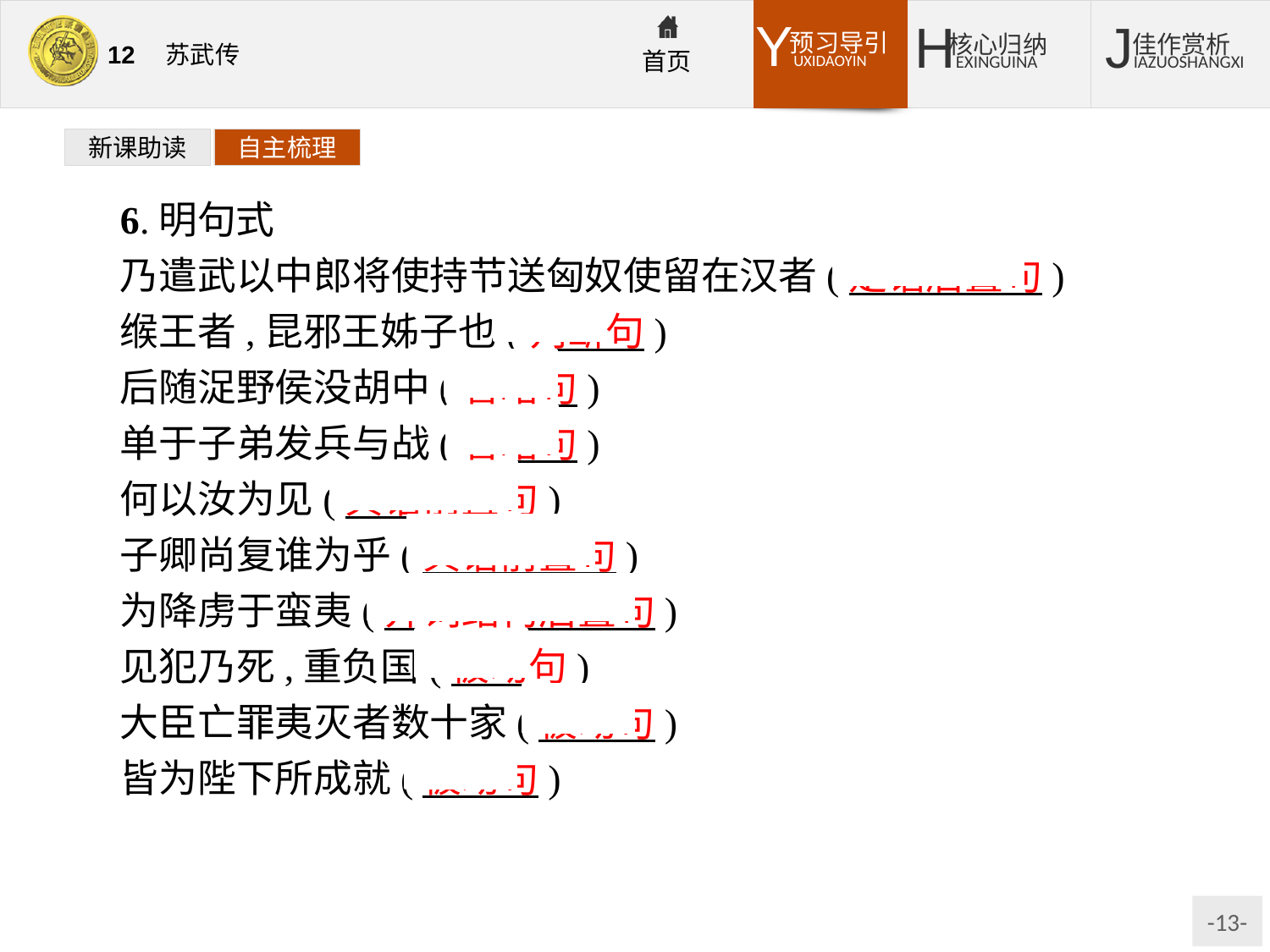

新课助读
自主梳理
6.明句式
乃遣武以中郎将使持节送匈奴使留在汉者(定语后置句)
缑王者,昆邪王姊子也(判断句)
后随浞野侯没胡中(省略句)
单于子弟发兵与战(省略句)
何以汝为见(宾语前置句)
子卿尚复谁为乎(宾语前置句)
为降虏于蛮夷(介词结构后置句)
见犯乃死,重负国(被动句)
大臣亡罪夷灭者数十家(被动句)
皆为陛下所成就(被动句)